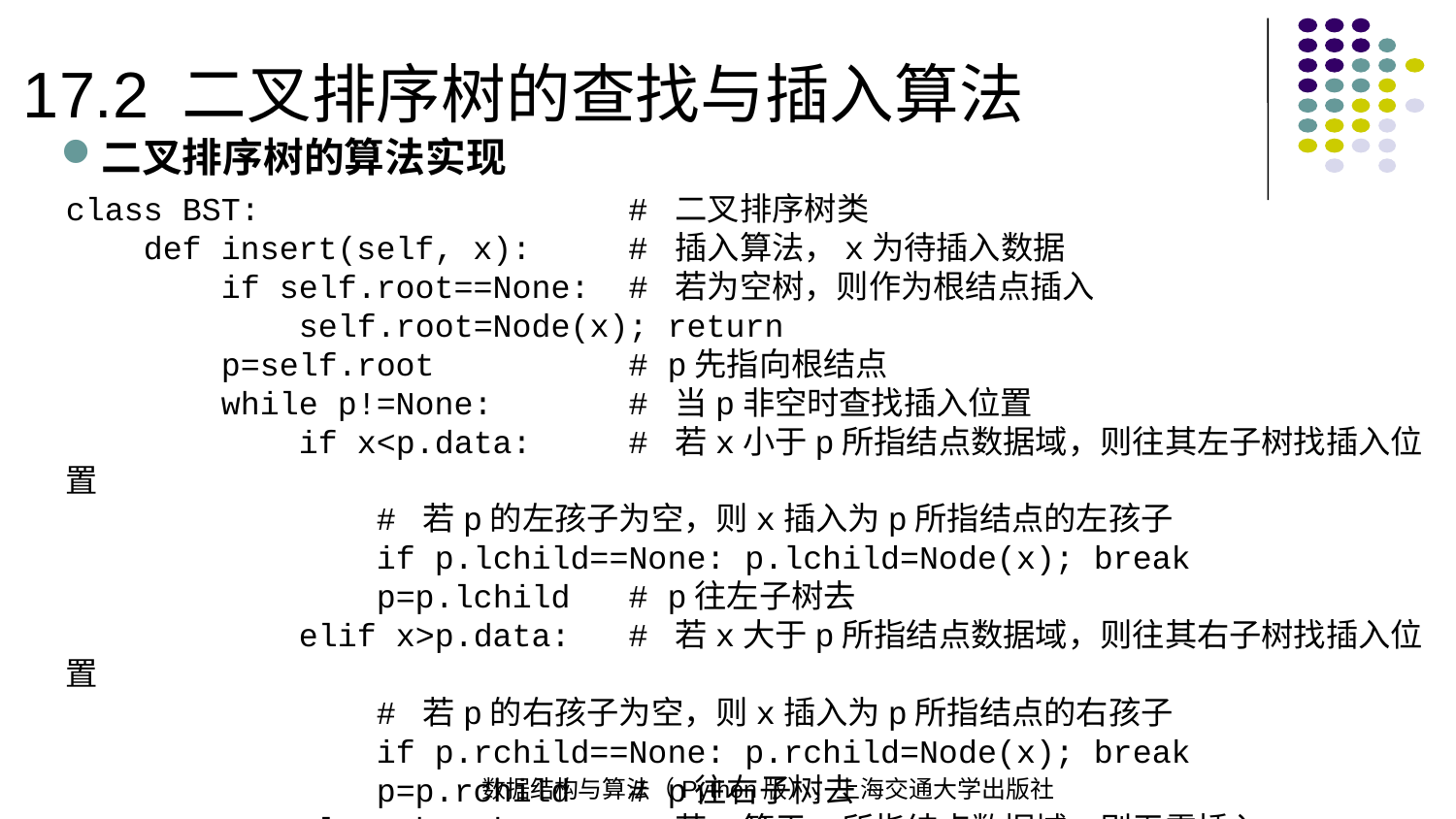

17.2 二叉排序树的查找与插入算法
二叉排序树的算法实现
class BST:                   # 二叉排序树类
    def insert(self, x):     # 插入算法，x为待插入数据
        if self.root==None:  # 若为空树，则作为根结点插入
            self.root=Node(x); return
        p=self.root          # p先指向根结点
        while p!=None:       # 当p非空时查找插入位置
            if x<p.data:     # 若x小于p所指结点数据域，则往其左子树找插入位置
                # 若p的左孩子为空，则x插入为p所指结点的左孩子
                if p.lchild==None: p.lchild=Node(x); break
                p=p.lchild   # p往左子树去
            elif x>p.data:   # 若x大于p所指结点数据域，则往其右子树找插入位置
                # 若p的右孩子为空，则x插入为p所指结点的右孩子
                if p.rchild==None: p.rchild=Node(x); break
                p=p.rchild   # p往右子树去
            else: break      # 若x等于p所指结点数据域，则无需插入